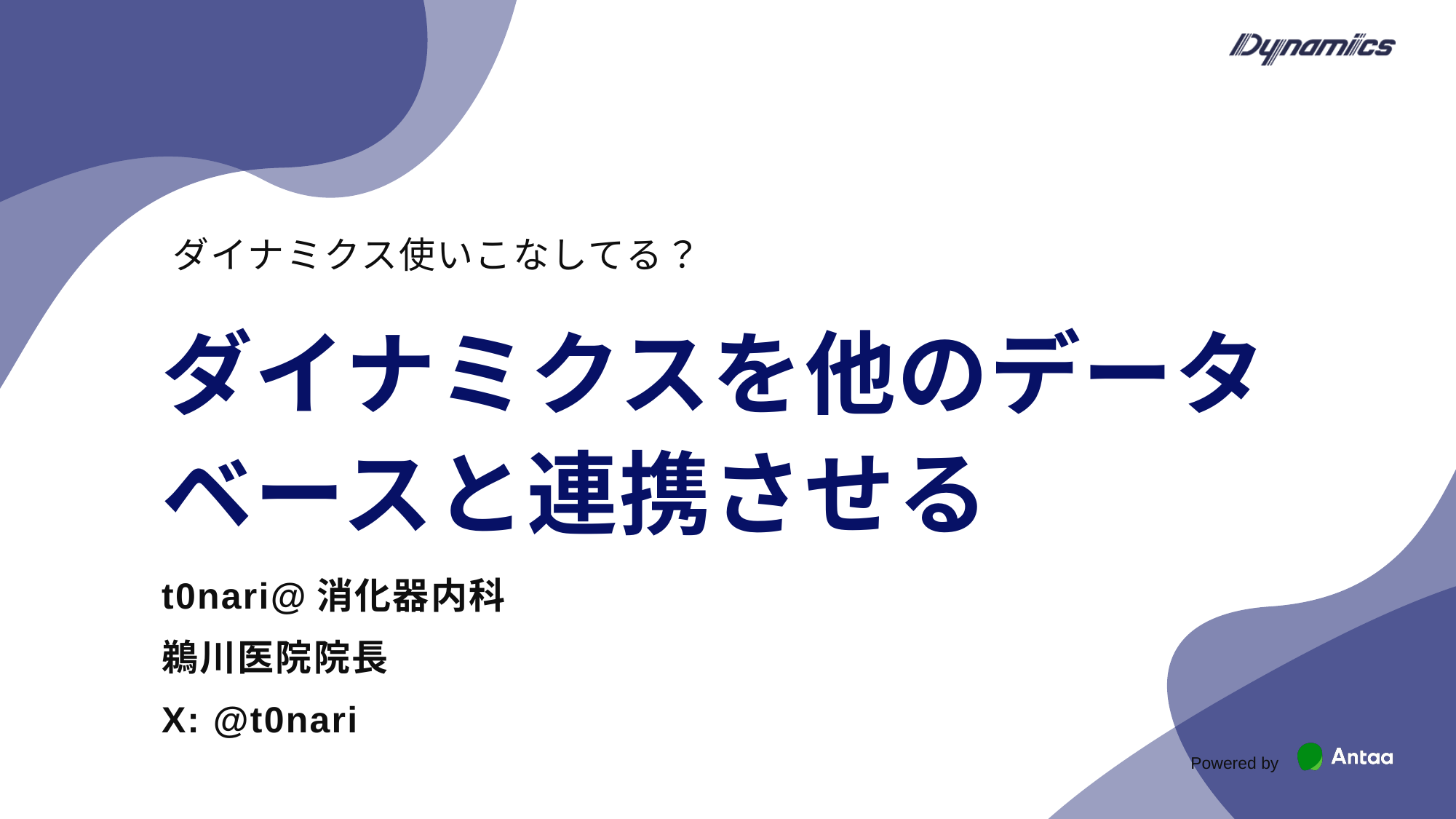

ダイナミクス使いこなしてる？
# ダイナミクスを他のデータベースと連携させる
t0nari@消化器内科
鵜川医院院長
X: @t0nari